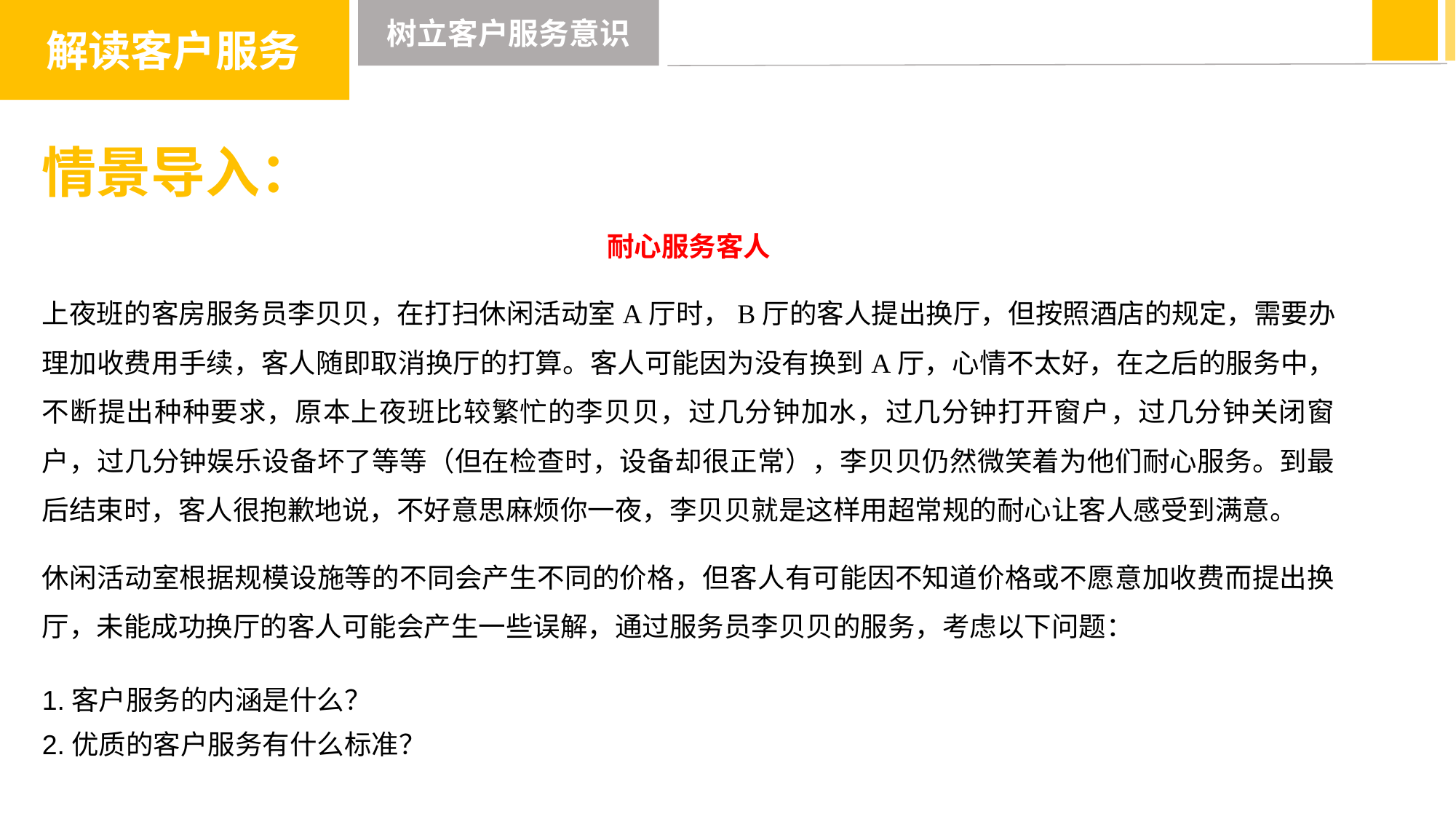

解读客户服务
树立客户服务意识

情景导入：
耐心服务客人
上夜班的客房服务员李贝贝，在打扫休闲活动室A厅时，B厅的客人提出换厅，但按照酒店的规定，需要办理加收费用手续，客人随即取消换厅的打算。客人可能因为没有换到A厅，心情不太好，在之后的服务中，不断提出种种要求，原本上夜班比较繁忙的李贝贝，过几分钟加水，过几分钟打开窗户，过几分钟关闭窗户，过几分钟娱乐设备坏了等等（但在检查时，设备却很正常），李贝贝仍然微笑着为他们耐心服务。到最后结束时，客人很抱歉地说，不好意思麻烦你一夜，李贝贝就是这样用超常规的耐心让客人感受到满意。
休闲活动室根据规模设施等的不同会产生不同的价格，但客人有可能因不知道价格或不愿意加收费而提出换厅，未能成功换厅的客人可能会产生一些误解，通过服务员李贝贝的服务，考虑以下问题：
1.客户服务的内涵是什么？
2.优质的客户服务有什么标准？